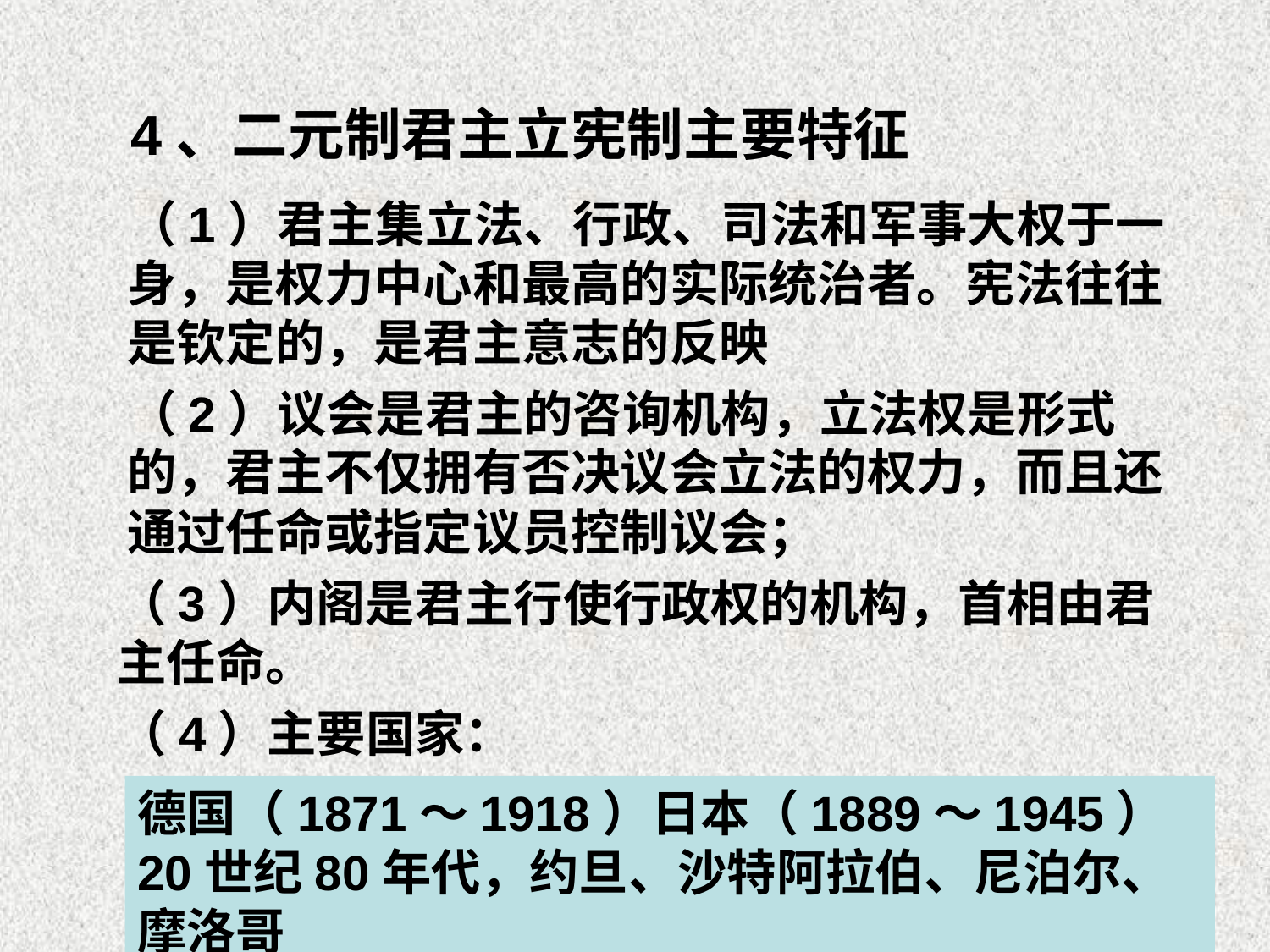

4、二元制君主立宪制主要特征
（1）君主集立法、行政、司法和军事大权于一身，是权力中心和最高的实际统治者。宪法往往是钦定的，是君主意志的反映
（2）议会是君主的咨询机构，立法权是形式的，君主不仅拥有否决议会立法的权力，而且还通过任命或指定议员控制议会；
（3）内阁是君主行使行政权的机构，首相由君主任命。
（4）主要国家：
德国（1871～1918）日本（1889～1945）20世纪80年代，约旦、沙特阿拉伯、尼泊尔、摩洛哥